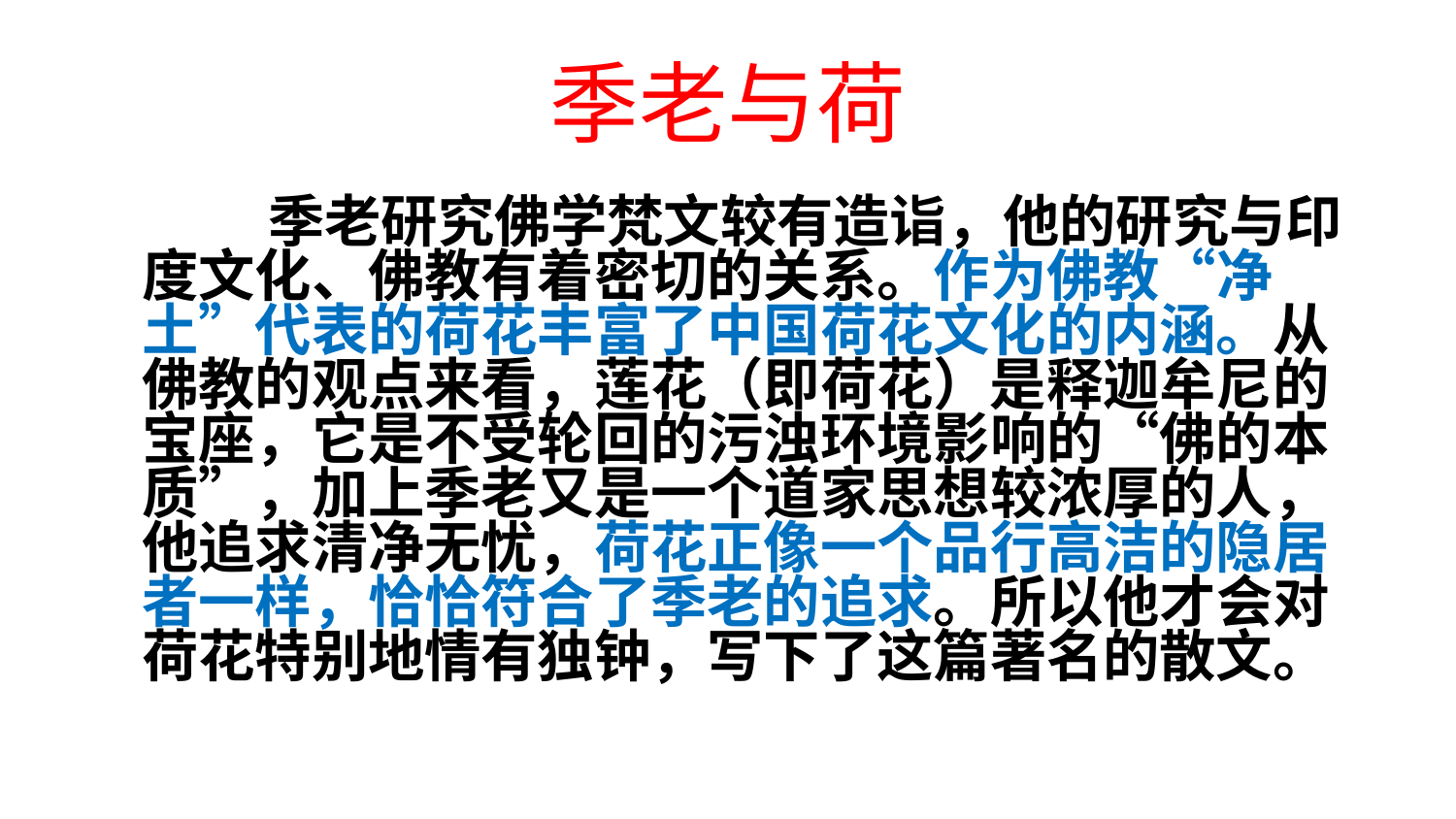

# 季老与荷
             季老研究佛学梵文较有造诣，他的研究与印度文化、佛教有着密切的关系。作为佛教“净土”代表的荷花丰富了中国荷花文化的内涵。从佛教的观点来看，莲花（即荷花）是释迦牟尼的宝座，它是不受轮回的污浊环境影响的“佛的本质”，加上季老又是一个道家思想较浓厚的人，他追求清净无忧，荷花正像一个品行高洁的隐居者一样，恰恰符合了季老的追求。所以他才会对荷花特别地情有独钟，写下了这篇著名的散文。